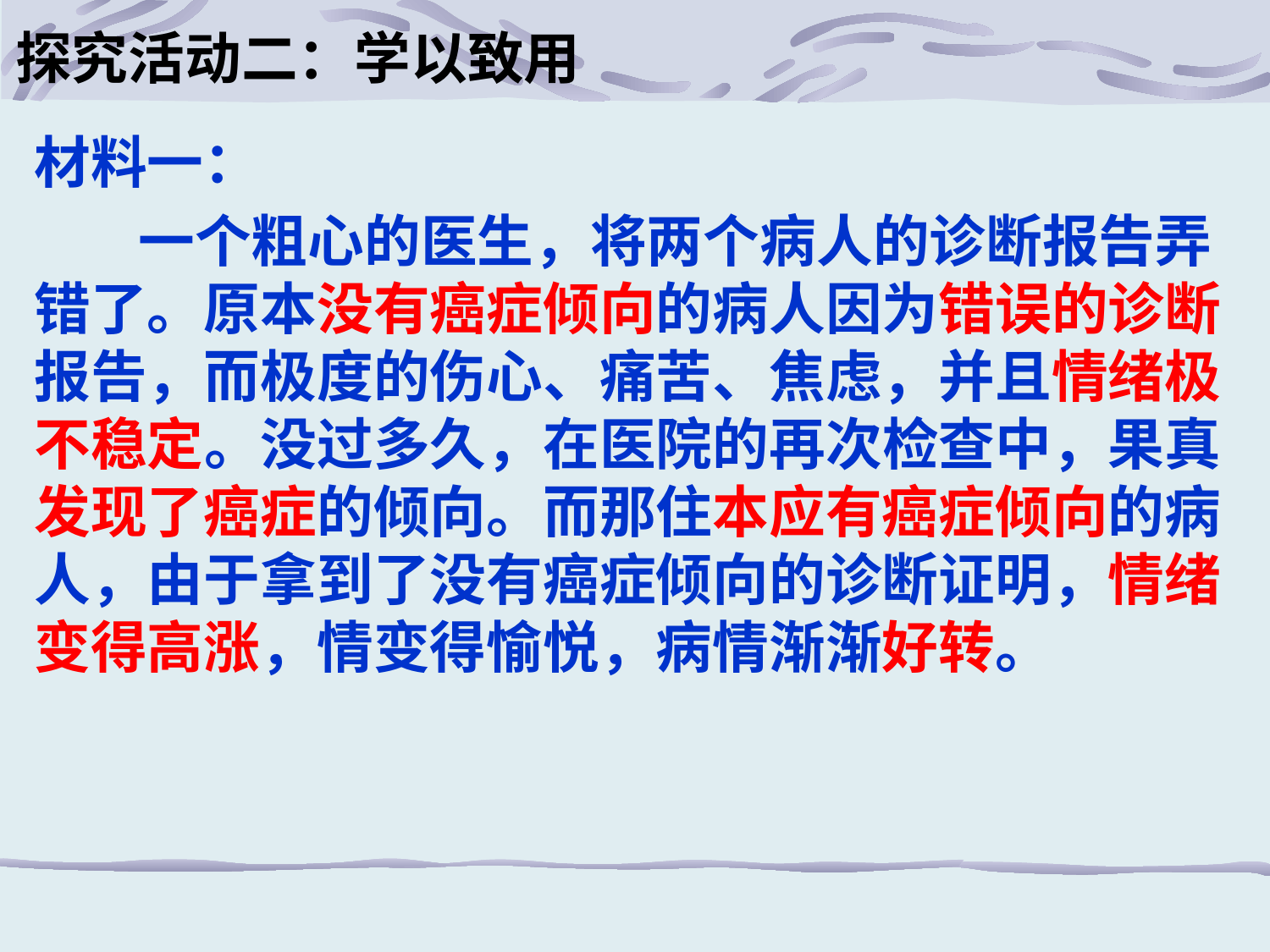

探究活动二：学以致用
材料一：
       一个粗心的医生，将两个病人的诊断报告弄错了。原本没有癌症倾向的病人因为错误的诊断报告，而极度的伤心、痛苦、焦虑，并且情绪极不稳定。没过多久，在医院的再次检查中，果真发现了癌症的倾向。而那住本应有癌症倾向的病人，由于拿到了没有癌症倾向的诊断证明，情绪变得高涨，情变得愉悦，病情渐渐好转。